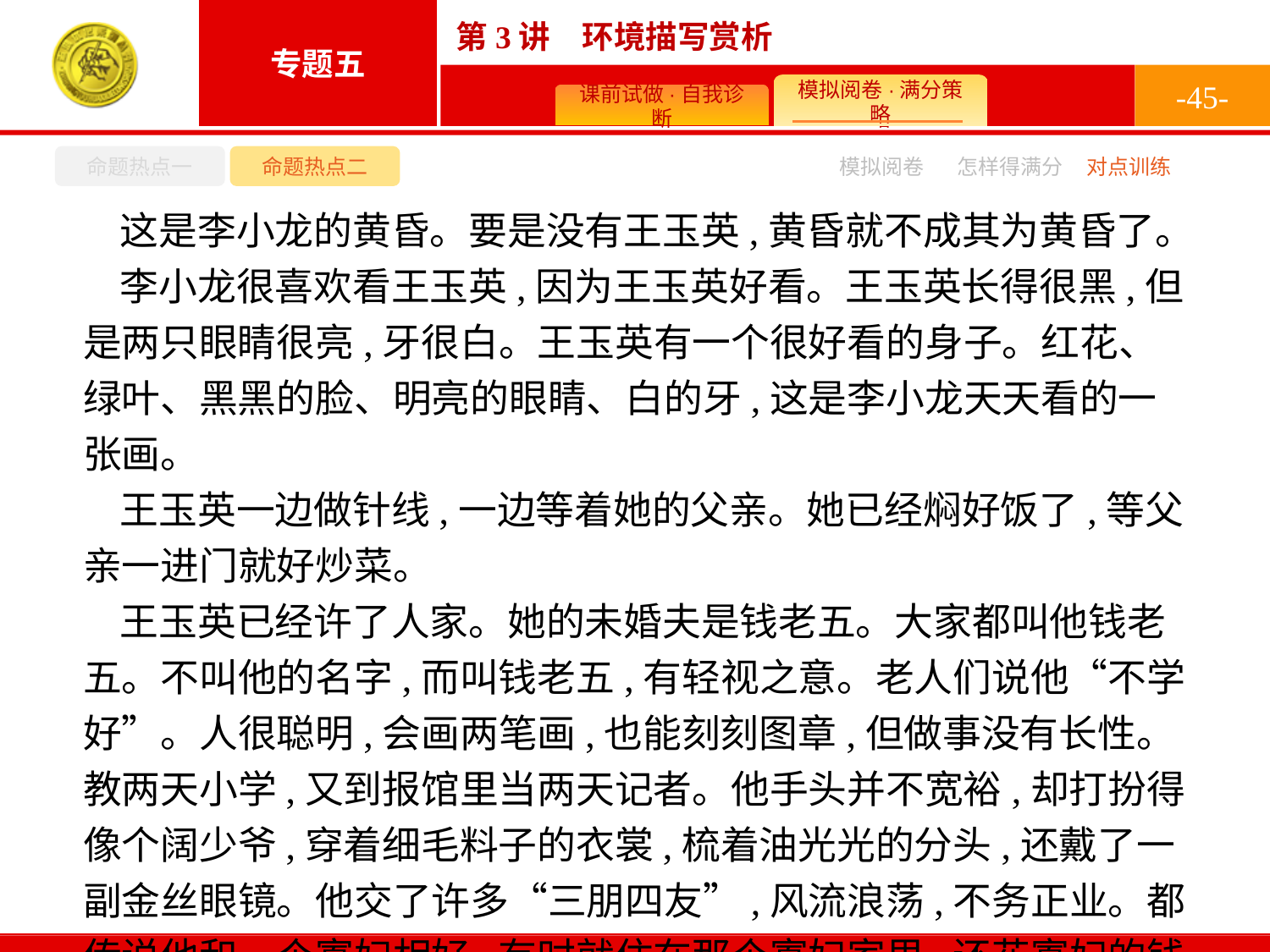

-45-
命题热点一
命题热点二
怎样得满分
模拟阅卷
对点训练
这是李小龙的黄昏。要是没有王玉英,黄昏就不成其为黄昏了。
李小龙很喜欢看王玉英,因为王玉英好看。王玉英长得很黑,但是两只眼睛很亮,牙很白。王玉英有一个很好看的身子。红花、绿叶、黑黑的脸、明亮的眼睛、白的牙,这是李小龙天天看的一张画。
王玉英一边做针线,一边等着她的父亲。她已经焖好饭了,等父亲一进门就好炒菜。
王玉英已经许了人家。她的未婚夫是钱老五。大家都叫他钱老五。不叫他的名字,而叫钱老五,有轻视之意。老人们说他“不学好”。人很聪明,会画两笔画,也能刻刻图章,但做事没有长性。教两天小学,又到报馆里当两天记者。他手头并不宽裕,却打扮得像个阔少爷,穿着细毛料子的衣裳,梳着油光光的分头,还戴了一副金丝眼镜。他交了许多“三朋四友”,风流浪荡,不务正业。都传说他和一个寡妇相好,有时就住在那个寡妇家里,还花寡妇的钱。